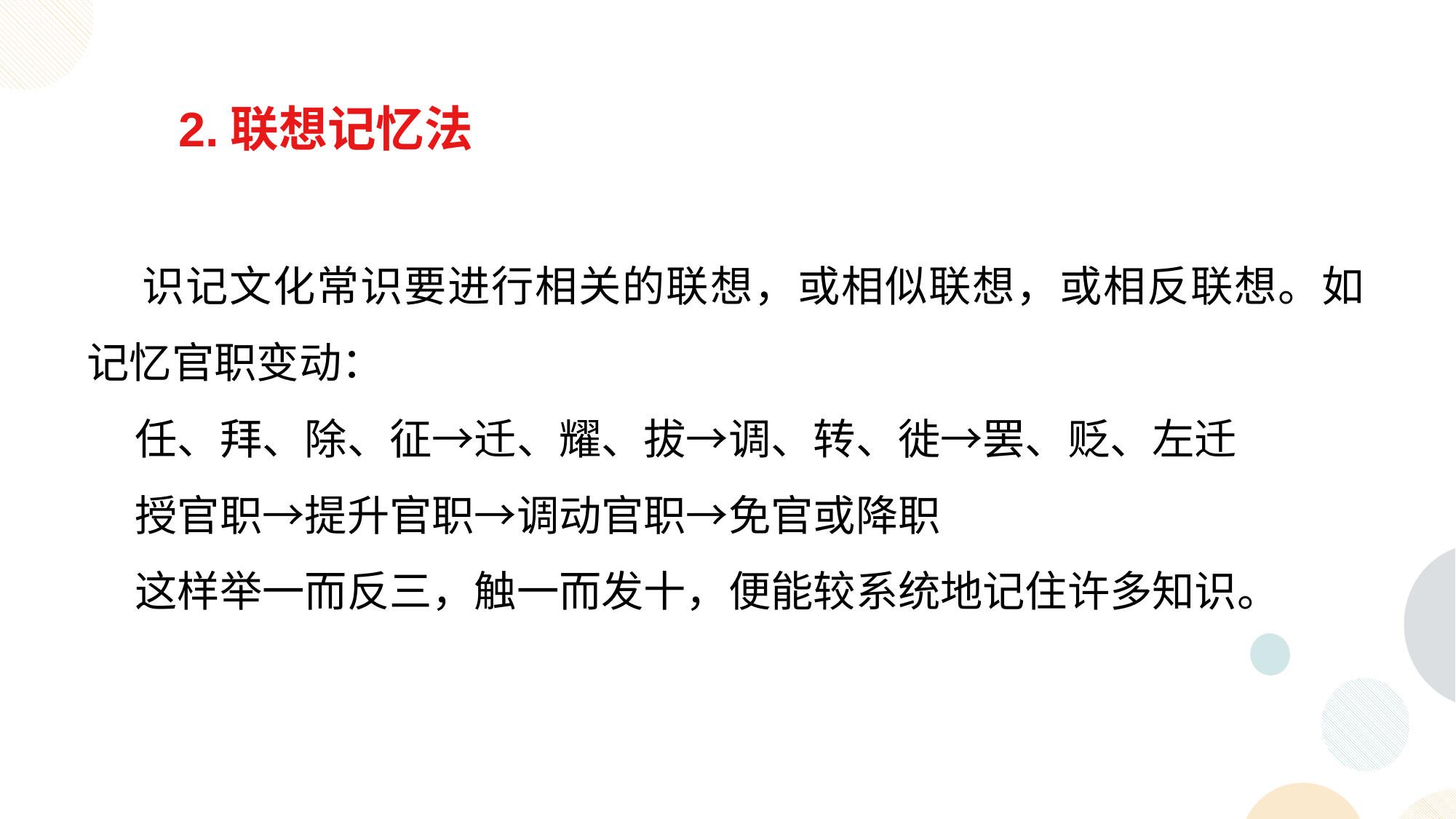

2.联想记忆法
    识记文化常识要进行相关的联想，或相似联想，或相反联想。如记忆官职变动：
    任、拜、除、征→迁、耀、拔→调、转、徙→罢、贬、左迁
    授官职→提升官职→调动官职→免官或降职
    这样举一而反三，触一而发十，便能较系统地记住许多知识。